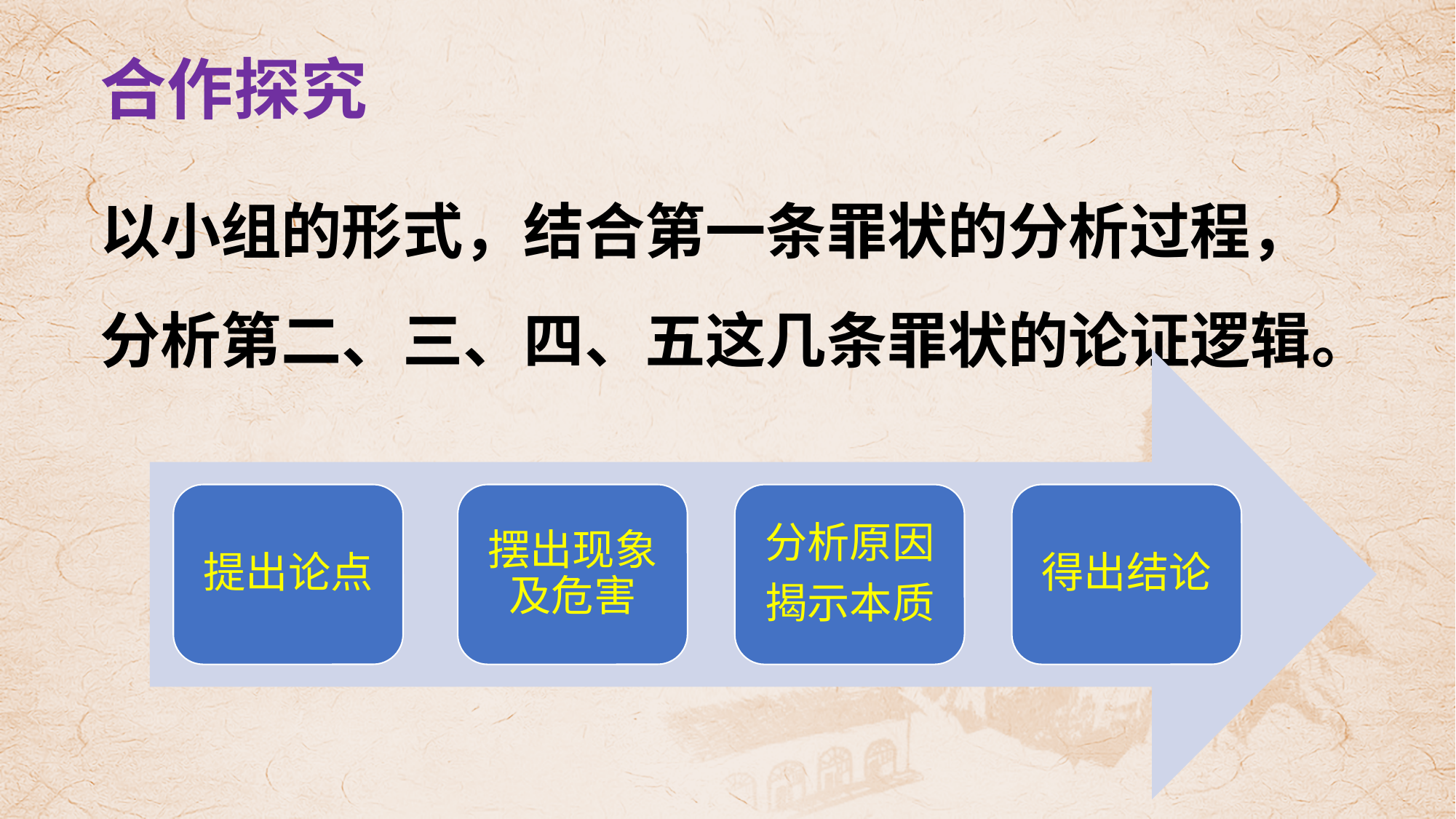

合作探究
以小组的形式，结合第一条罪状的分析过程，
分析第二、三、四、五这几条罪状的论证逻辑。

提出论点

得出结论

摆出现象及危害

分析原因
揭示本质